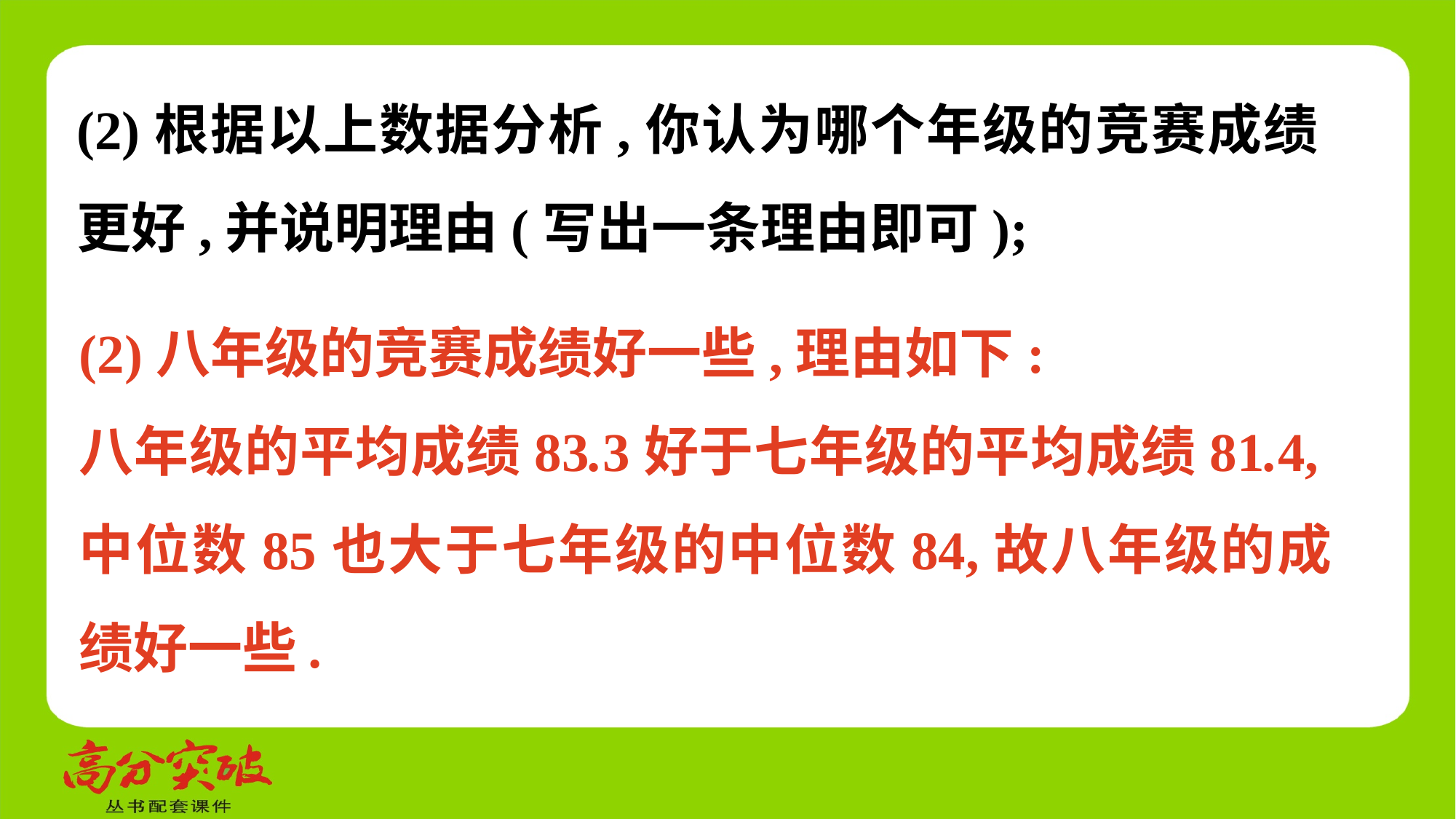

(2)根据以上数据分析,你认为哪个年级的竞赛成绩更好,并说明理由(写出一条理由即可);
(2)八年级的竞赛成绩好一些,理由如下:
八年级的平均成绩83.3好于七年级的平均成绩81.4,中位数85也大于七年级的中位数84,故八年级的成绩好一些.